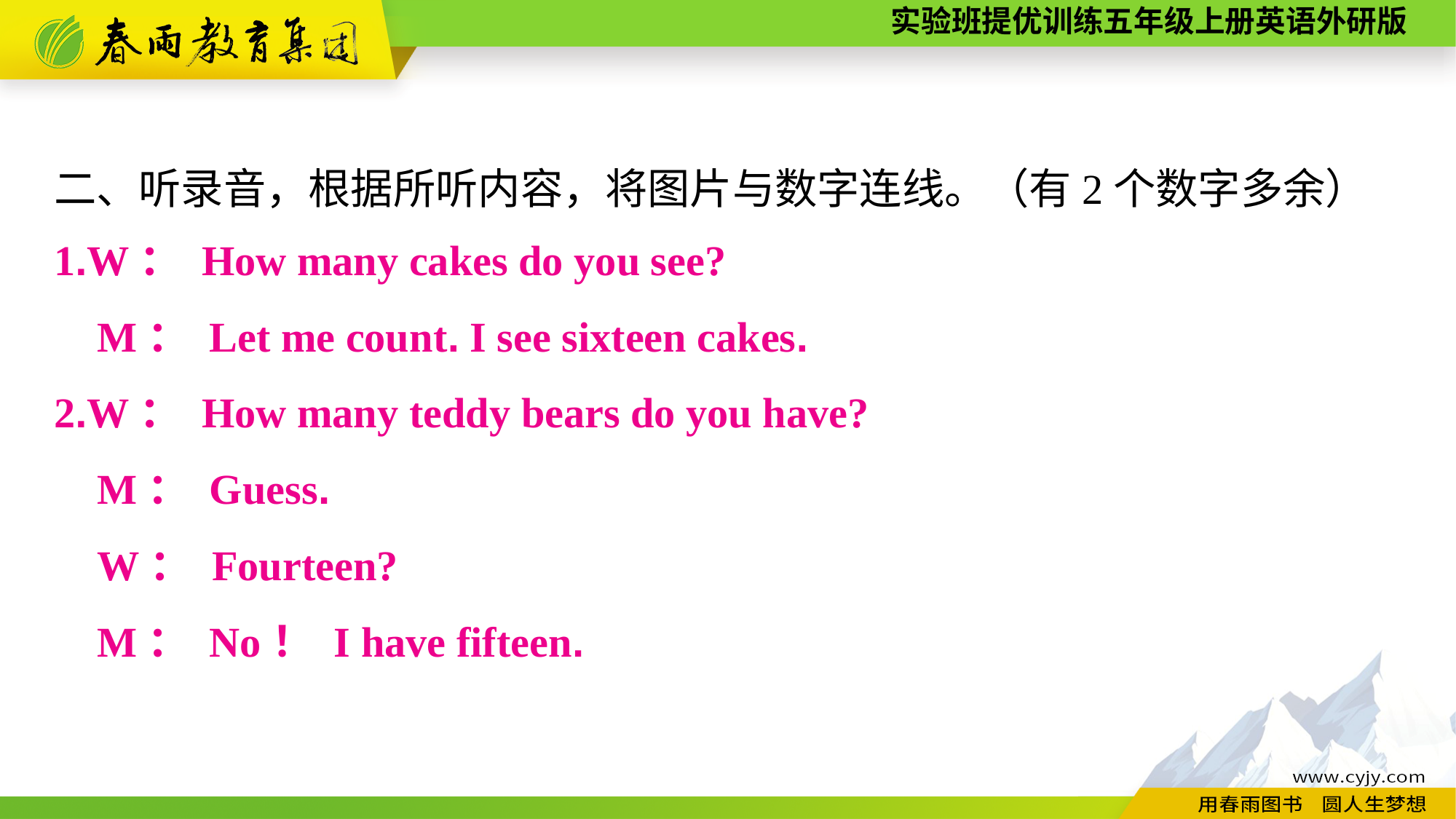

二、听录音，根据所听内容，将图片与数字连线。（有2个数字多余）
1.W： How many cakes do you see?
M： Let me count. I see sixteen cakes.
2.W： How many teddy bears do you have?
M： Guess.
W： Fourteen?
M： No！ I have fifteen.